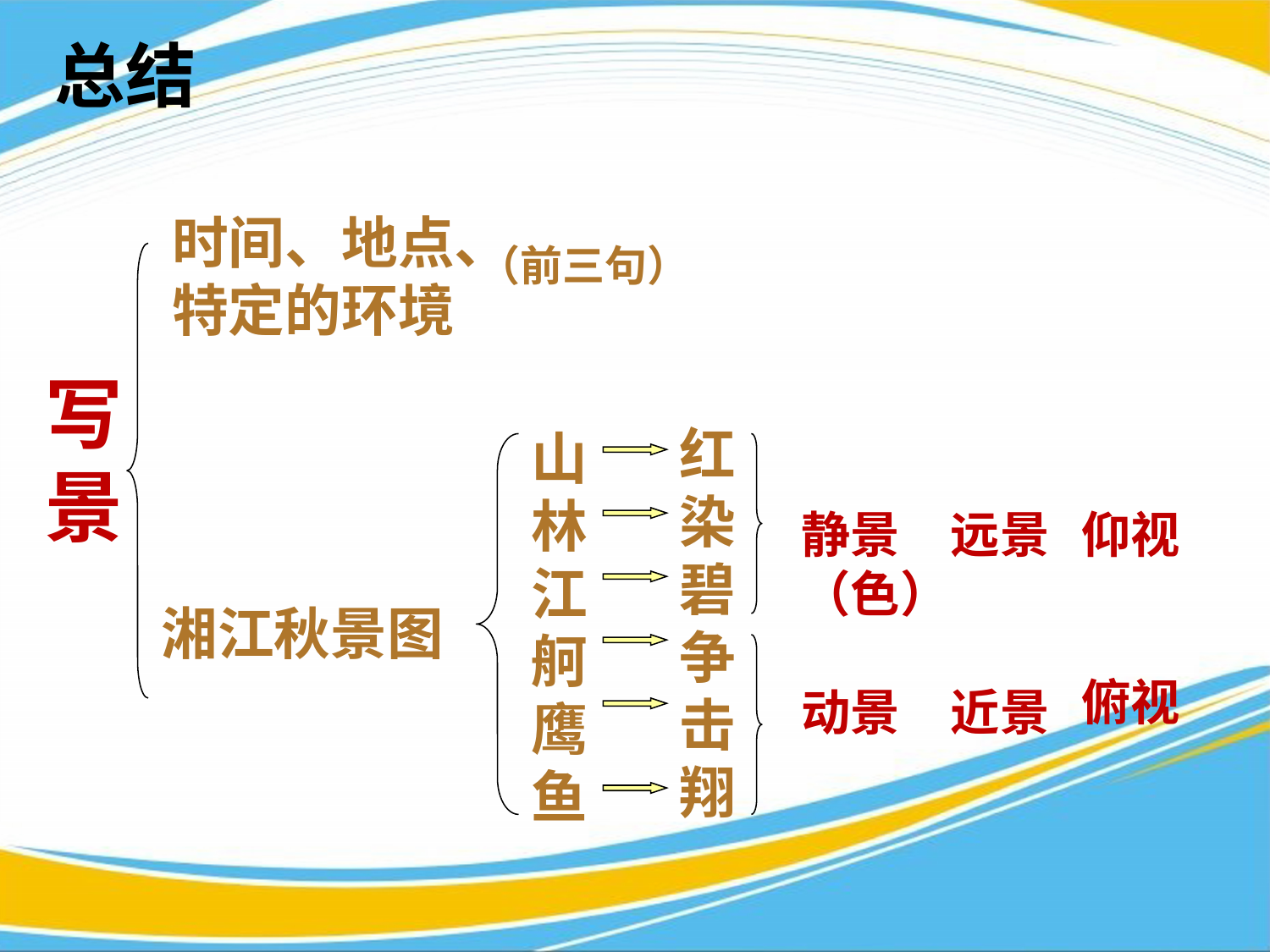

总结
时间、地点、
特定的环境
（前三句）

写
景
红染碧争击翔
山
林
江
舸
鹰
鱼

静景
（色）

动景
远景

近景
仰视

俯视

湘江秋景图